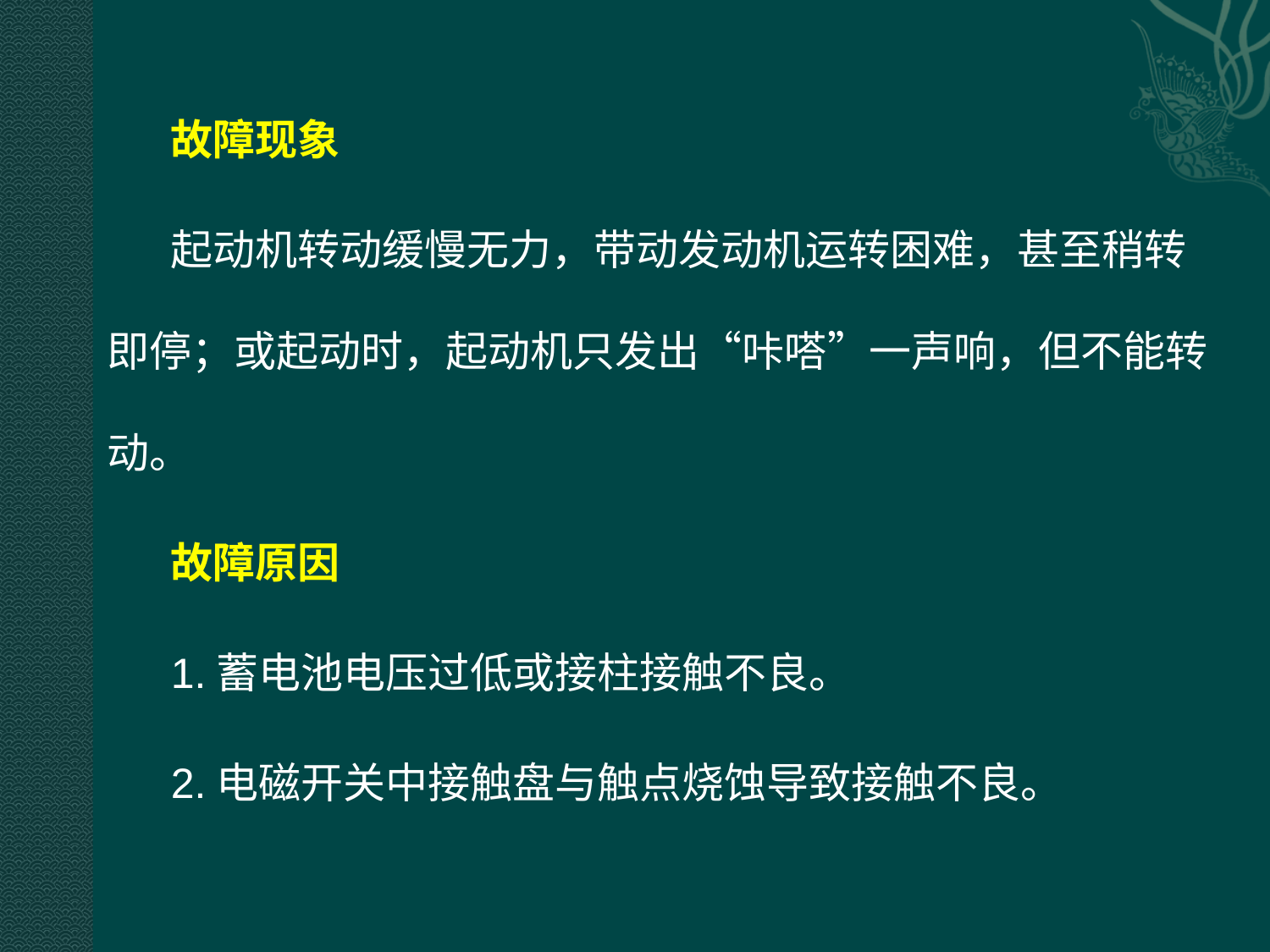

故障现象
起动机转动缓慢无力，带动发动机运转困难，甚至稍转即停；或起动时，起动机只发出“咔嗒”一声响，但不能转动。
故障原因
1.蓄电池电压过低或接柱接触不良。
2.电磁开关中接触盘与触点烧蚀导致接触不良。